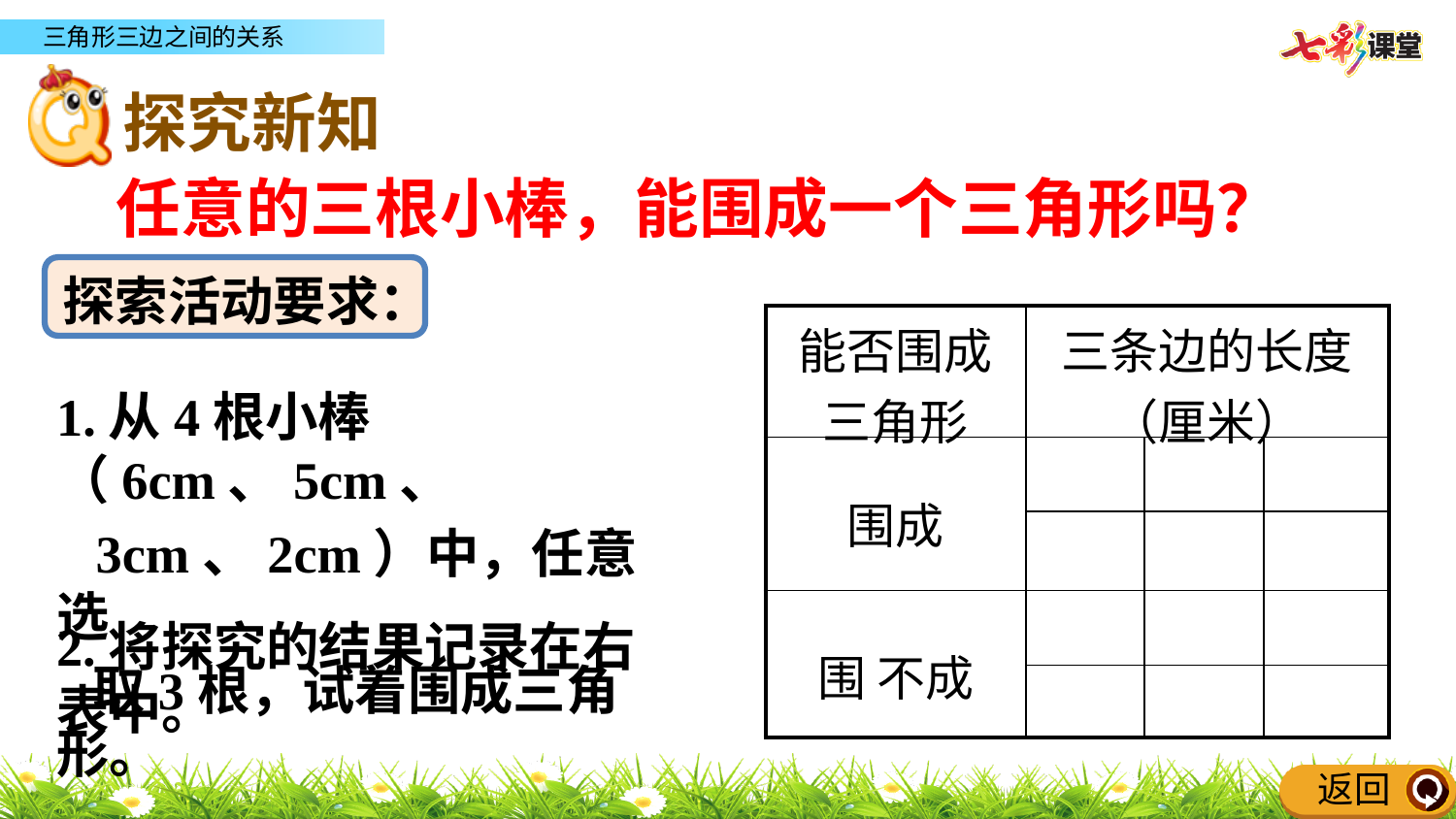

任意的三根小棒，能围成一个三角形吗？
探索活动要求：
| 能否围成三角形 | 三条边的长度（厘米） |  |  |
| --- | --- | --- | --- |
| 围成 |  |  |  |
|  |  |  |  |
| 围 不成 |  |  |  |
|  |  |  |  |
1.从4根小棒（6cm、5cm、
   3cm、2cm）中，任意选
  取3根，试着围成三角形。

2.将探究的结果记录在右表中。